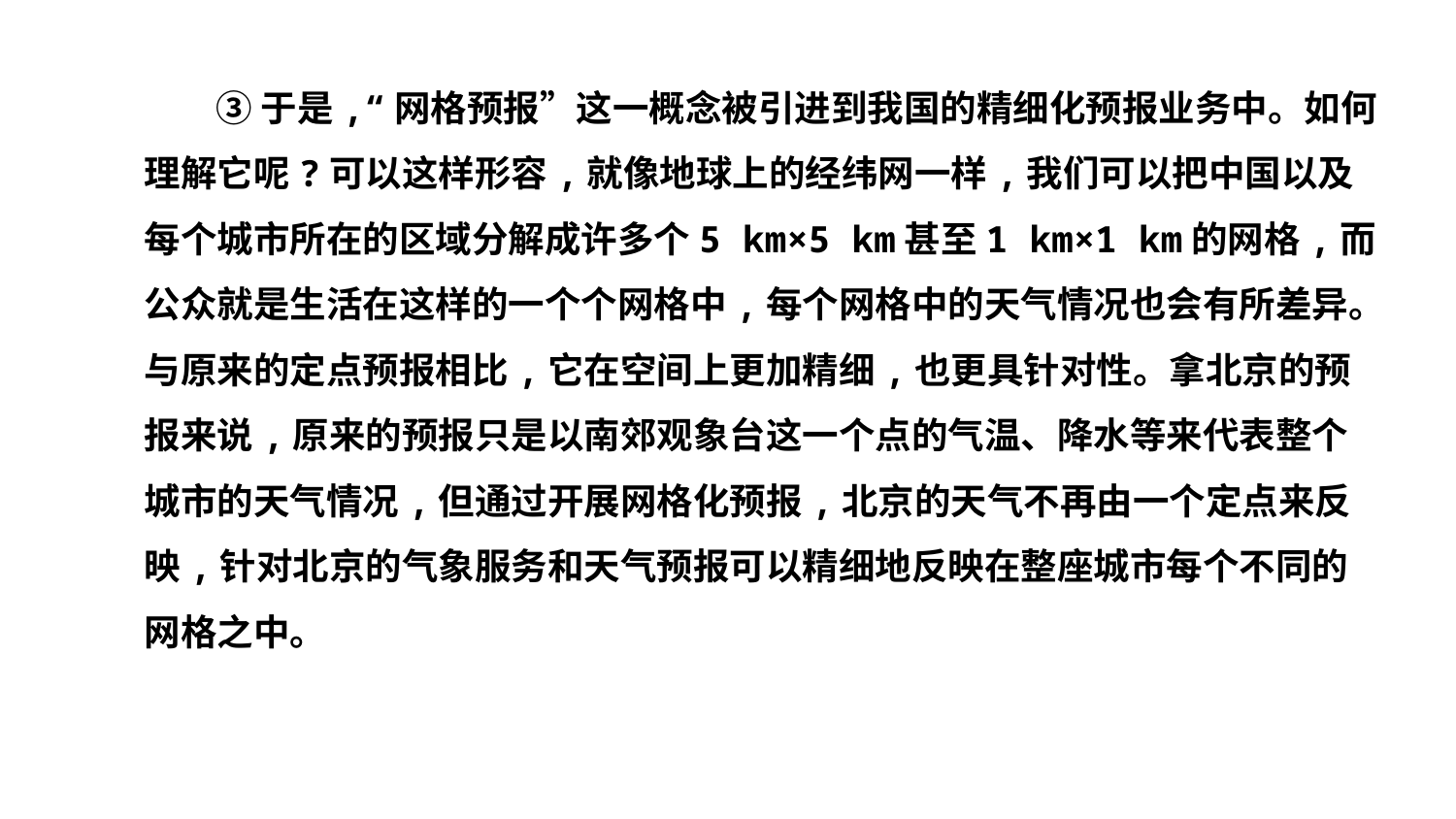

③于是,“网格预报”这一概念被引进到我国的精细化预报业务中。如何理解它呢?可以这样形容,就像地球上的经纬网一样,我们可以把中国以及每个城市所在的区域分解成许多个5 km×5 km甚至1 km×1 km的网格,而公众就是生活在这样的一个个网格中,每个网格中的天气情况也会有所差异。与原来的定点预报相比,它在空间上更加精细,也更具针对性。拿北京的预报来说,原来的预报只是以南郊观象台这一个点的气温、降水等来代表整个城市的天气情况,但通过开展网格化预报,北京的天气不再由一个定点来反映,针对北京的气象服务和天气预报可以精细地反映在整座城市每个不同的网格之中。